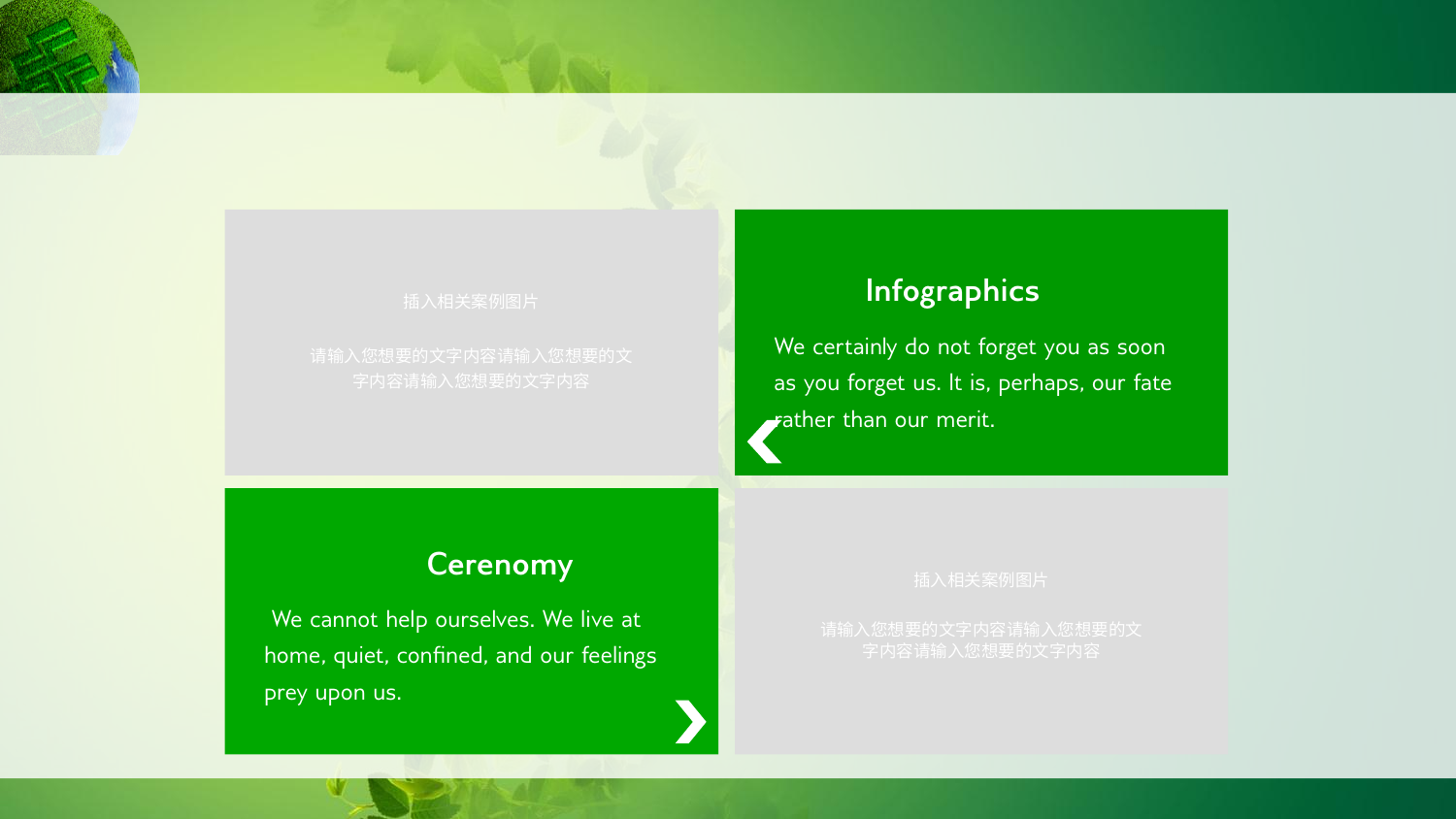

#

Infographics
插入相关案例图片
请输入您想要的文字内容请输入您想要的文字内容请输入您想要的文字内容
We certainly do not forget you as soon as you forget us. It is, perhaps, our fate rather than our merit.

Cerenomy
插入相关案例图片
请输入您想要的文字内容请输入您想要的文字内容请输入您想要的文字内容
 We cannot help ourselves. We live at home, quiet, confined, and our feelings prey upon us.